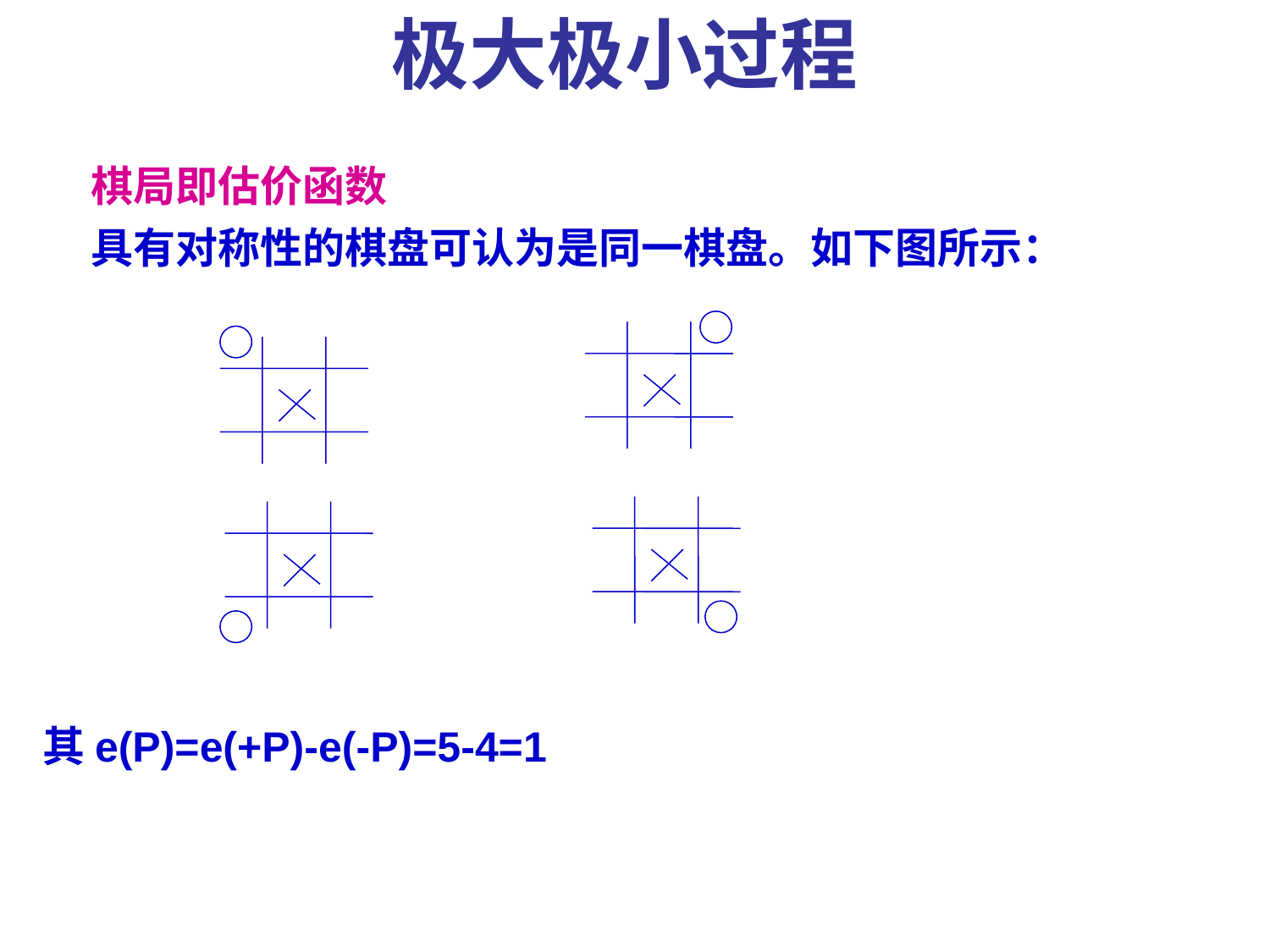

极大极小过程
    棋局即估价函数
    具有对称性的棋盘可认为是同一棋盘。如下图所示：

其e(P)=e(+P)-e(-P)=5-4=1